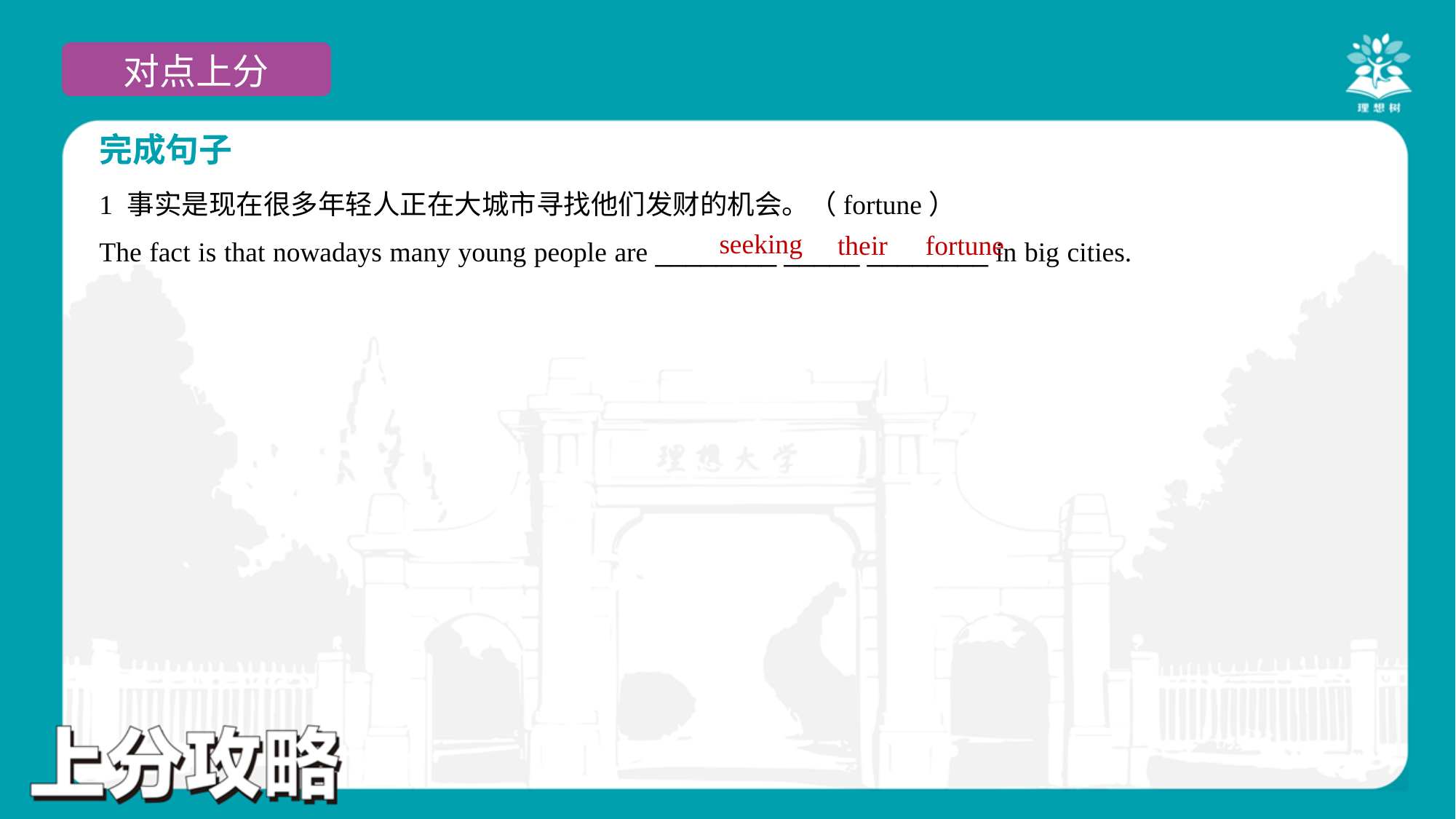

完成句子
1 事实是现在很多年轻人正在大城市寻找他们发财的机会。（fortune）
The fact is that nowadays many young people are ________ _____ ________ in big cities.
seeking
their
fortune